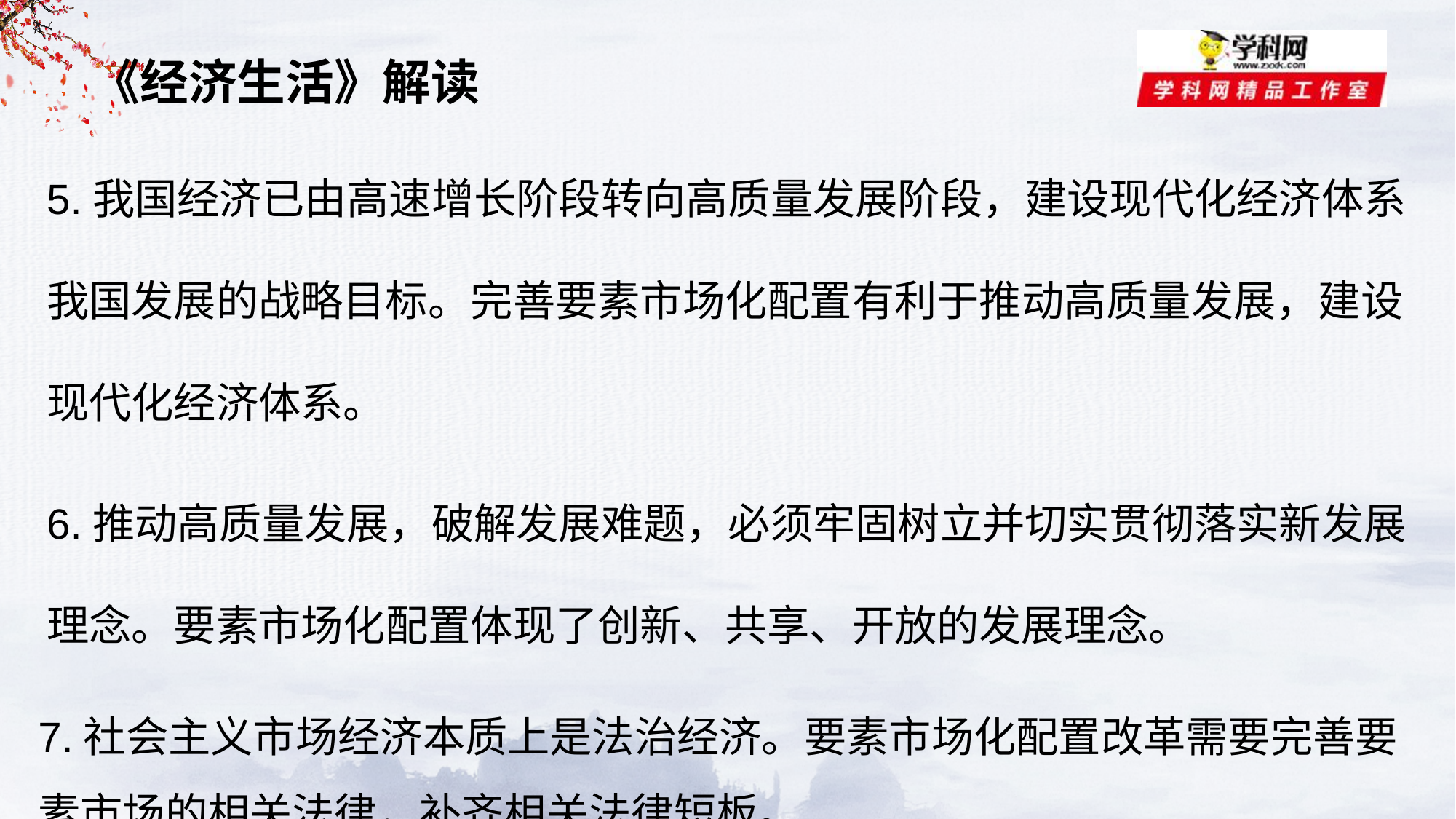

《经济生活》解读
5.我国经济已由高速增长阶段转向高质量发展阶段，建设现代化经济体系我国发展的战略目标。完善要素市场化配置有利于推动高质量发展，建设现代化经济体系。
6.推动高质量发展，破解发展难题，必须牢固树立并切实贯彻落实新发展理念。要素市场化配置体现了创新、共享、开放的发展理念。
7.社会主义市场经济本质上是法治经济。要素市场化配置改革需要完善要素市场的相关法律，补齐相关法律短板。